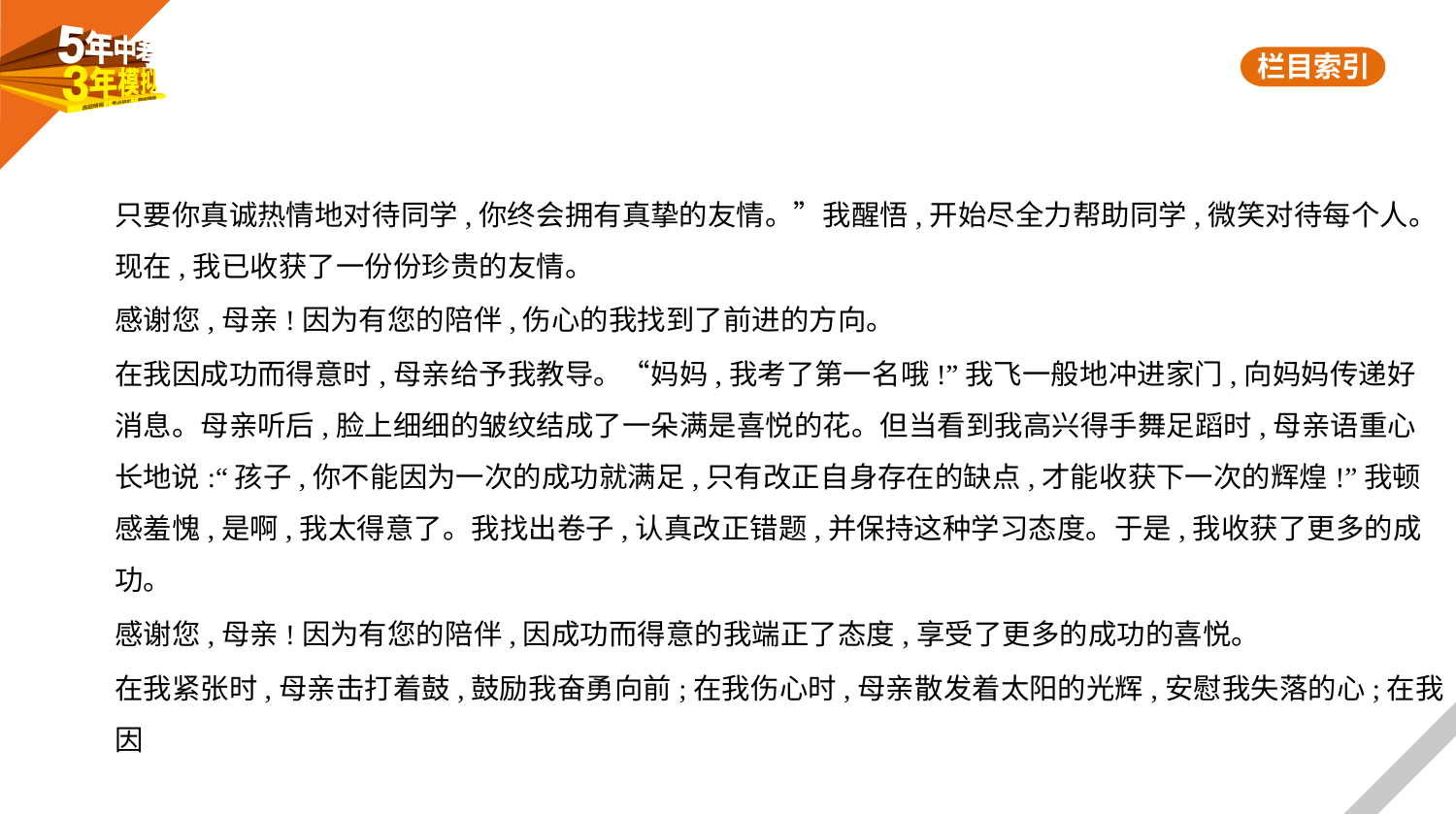

只要你真诚热情地对待同学,你终会拥有真挚的友情。”我醒悟,开始尽全力帮助同学,微笑对待每个人。
现在,我已收获了一份份珍贵的友情。
感谢您,母亲!因为有您的陪伴,伤心的我找到了前进的方向。
在我因成功而得意时,母亲给予我教导。“妈妈,我考了第一名哦!”我飞一般地冲进家门,向妈妈传递好
消息。母亲听后,脸上细细的皱纹结成了一朵满是喜悦的花。但当看到我高兴得手舞足蹈时,母亲语重心
长地说:“孩子,你不能因为一次的成功就满足,只有改正自身存在的缺点,才能收获下一次的辉煌!”我顿
感羞愧,是啊,我太得意了。我找出卷子,认真改正错题,并保持这种学习态度。于是,我收获了更多的成
功。
感谢您,母亲!因为有您的陪伴,因成功而得意的我端正了态度,享受了更多的成功的喜悦。
在我紧张时,母亲击打着鼓,鼓励我奋勇向前;在我伤心时,母亲散发着太阳的光辉,安慰我失落的心;在我因